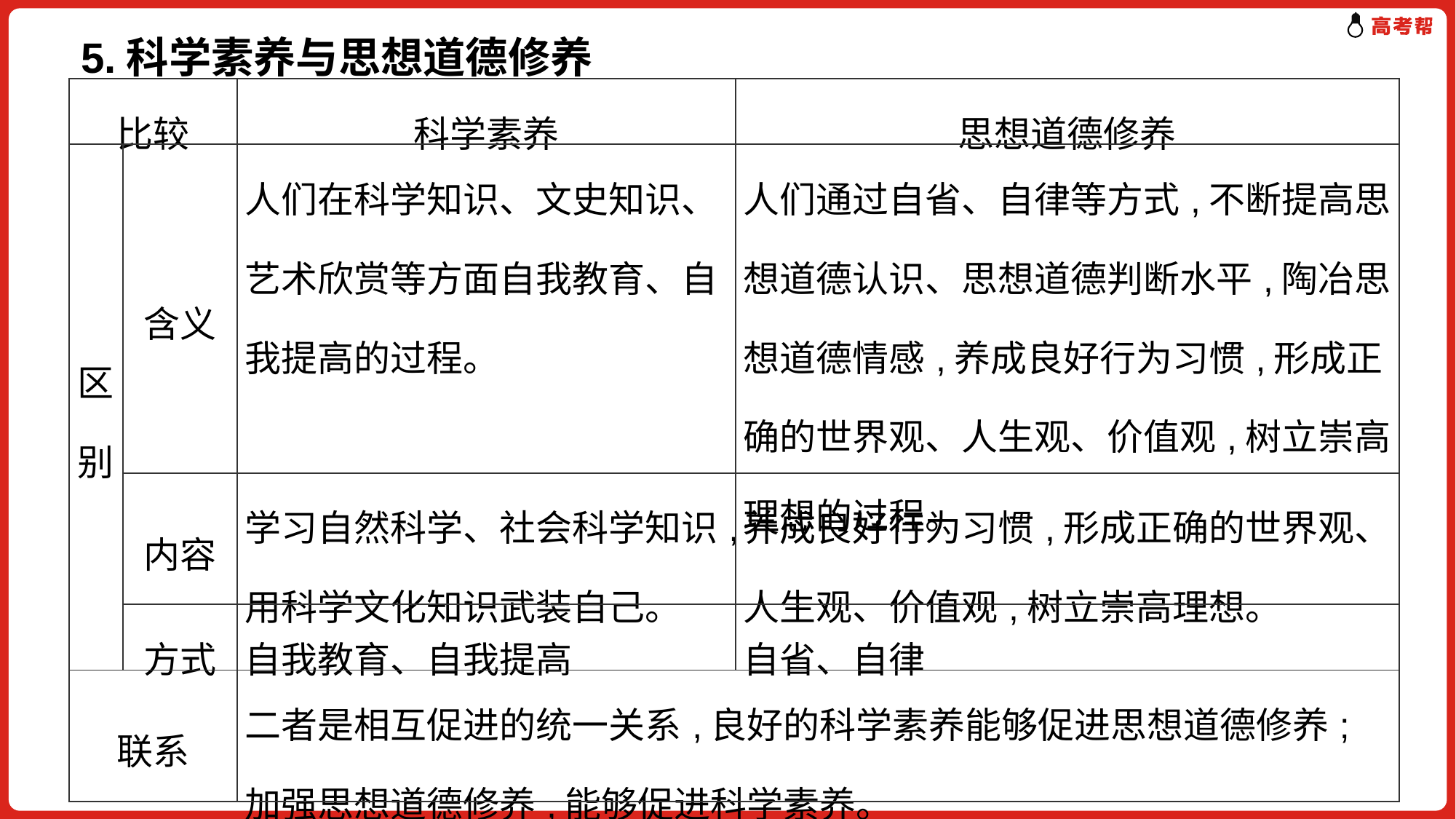

5.科学素养与思想道德修养
| 比较 |  | 科学素养 | 思想道德修养 |
| --- | --- | --- | --- |
| 区别 | 含义 | 人们在科学知识、文史知识、艺术欣赏等方面自我教育、自我提高的过程。 | 人们通过自省、自律等方式,不断提高思想道德认识、思想道德判断水平,陶冶思想道德情感,养成良好行为习惯,形成正确的世界观、人生观、价值观,树立崇高理想的过程。 |
|  | 内容 | 学习自然科学、社会科学知识,用科学文化知识武装自己。 | 养成良好行为习惯,形成正确的世界观、人生观、价值观,树立崇高理想。 |
|  | 方式 | 自我教育、自我提高 | 自省、自律 |
| 联系 |  | 二者是相互促进的统一关系,良好的科学素养能够促进思想道德修养;加强思想道德修养,能够促进科学素养。 |  |